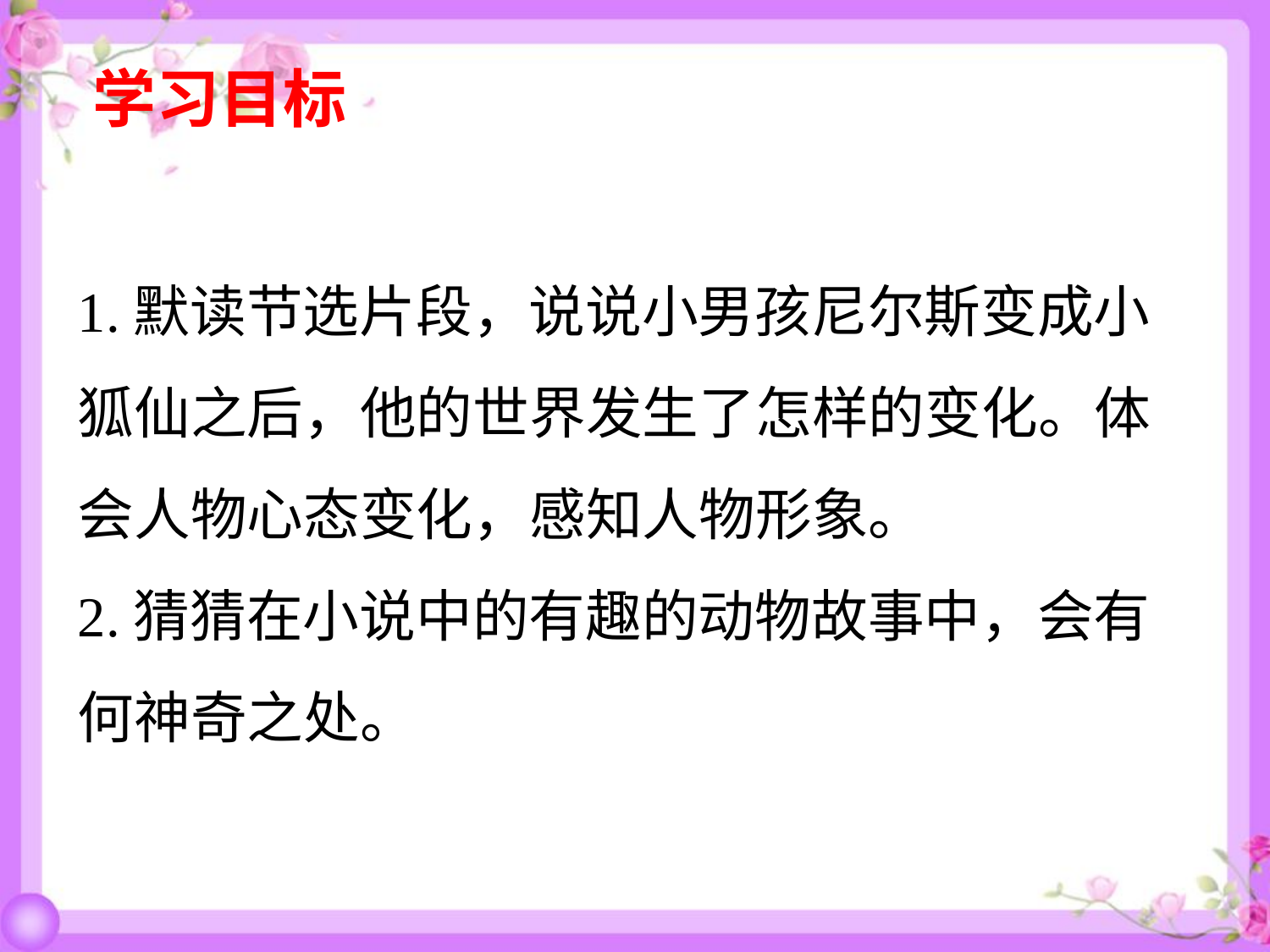

学习目标
1.默读节选片段，说说小男孩尼尔斯变成小狐仙之后，他的世界发生了怎样的变化。体会人物心态变化，感知人物形象。
2.猜猜在小说中的有趣的动物故事中，会有何神奇之处。